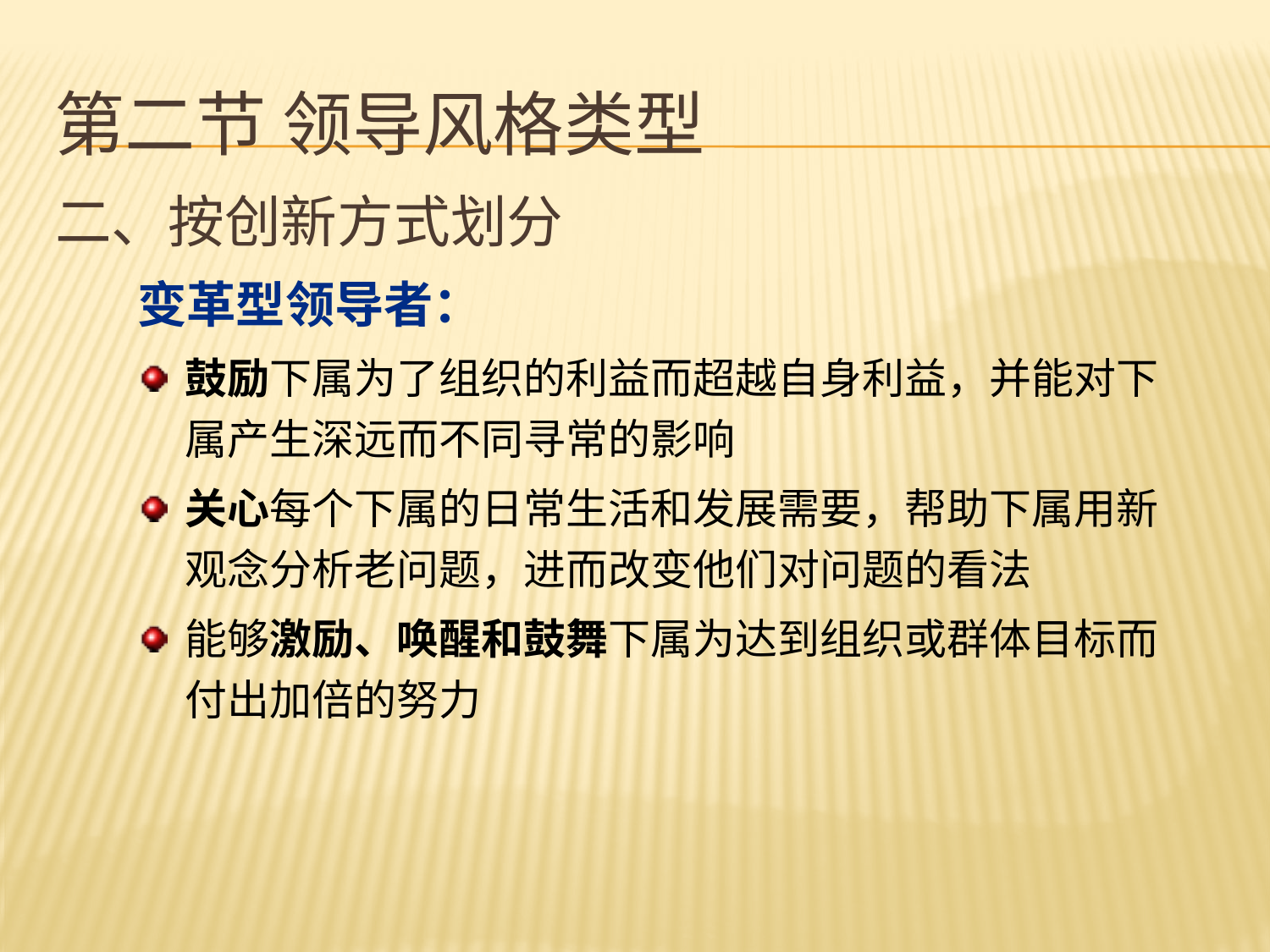

# 第二节 领导风格类型
二、按创新方式划分
变革型领导者：
鼓励下属为了组织的利益而超越自身利益，并能对下属产生深远而不同寻常的影响
关心每个下属的日常生活和发展需要，帮助下属用新观念分析老问题，进而改变他们对问题的看法
能够激励、唤醒和鼓舞下属为达到组织或群体目标而付出加倍的努力